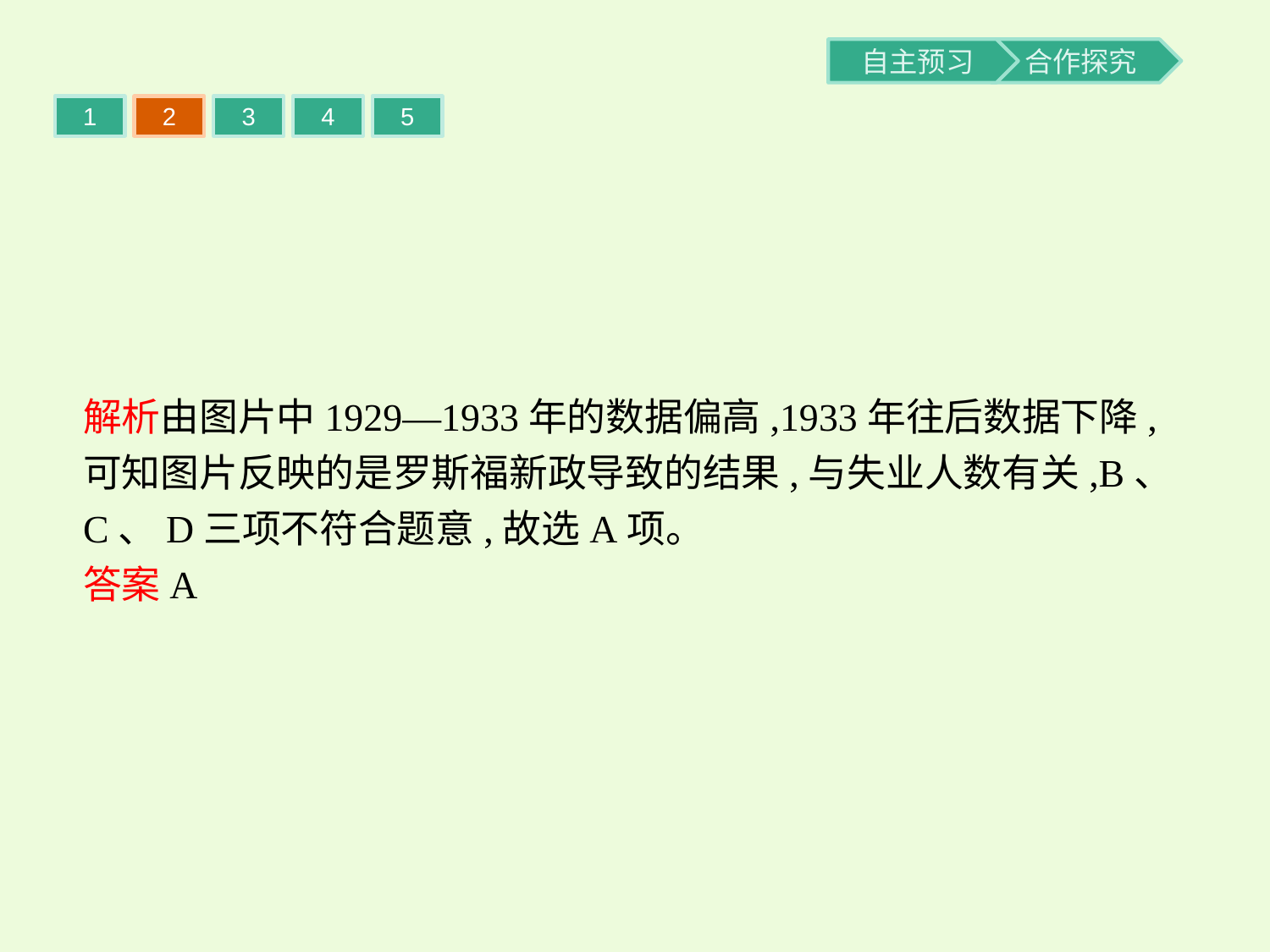

1
2
3
4
5
解析由图片中1929—1933年的数据偏高,1933年往后数据下降,可知图片反映的是罗斯福新政导致的结果,与失业人数有关,B、C、D三项不符合题意,故选A项。
答案A